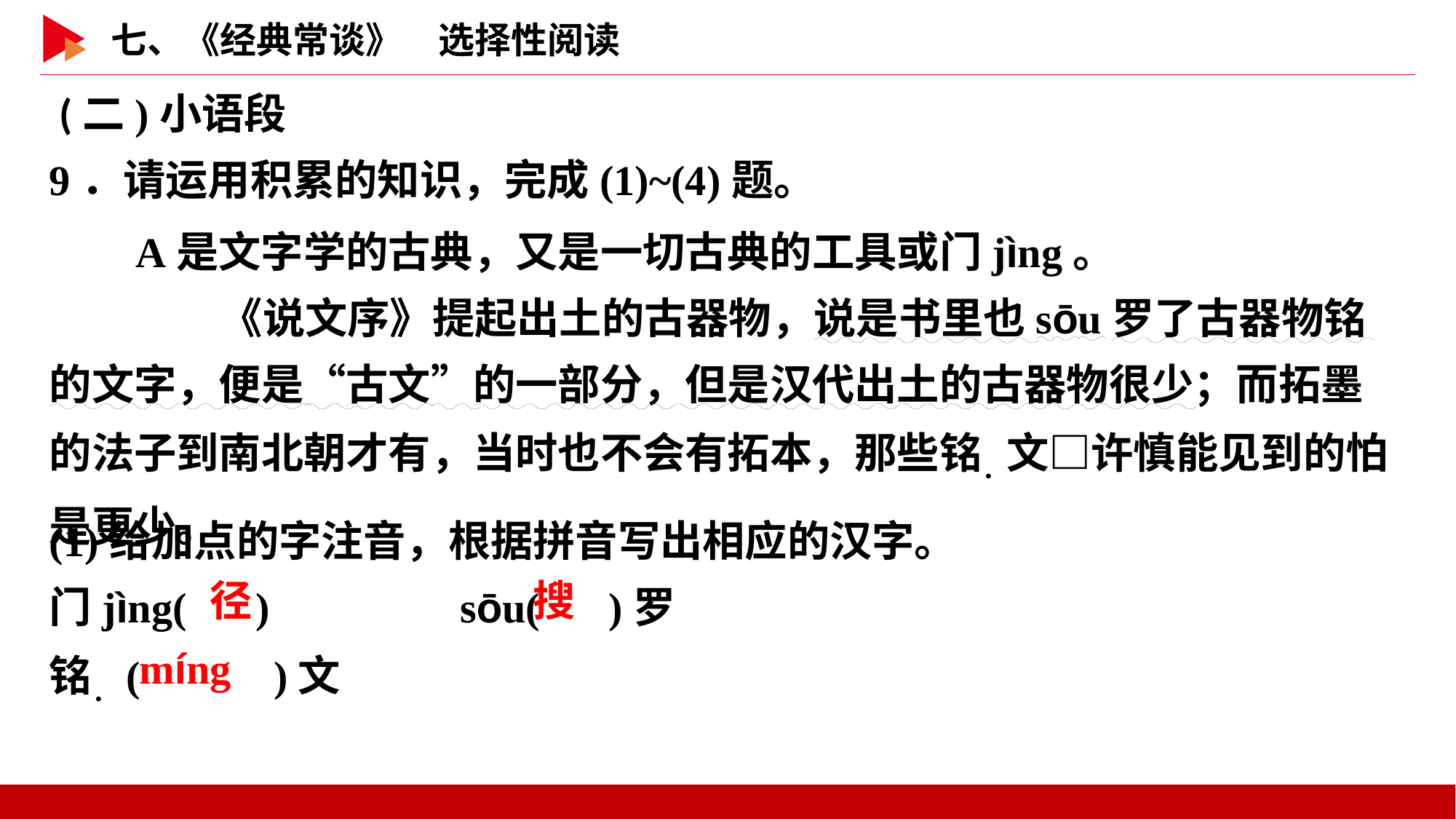

(二)小语段
9．请运用积累的知识，完成(1)~(4)题。
A是文字学的古典，又是一切古典的工具或门jìng。
　　《说文序》提起出土的古器物，说是书里也sōu罗了古器物铭的文字，便是“古文”的一部分，但是汉代出土的古器物很少；而拓墨的法子到南北朝才有，当时也不会有拓本，那些铭．文□许慎能见到的怕是更少。
(1)给加点的字注音，根据拼音写出相应的汉字。
门jìng(      )　　　　sōu(      )罗
铭．(            )文
   径
   搜
 míng